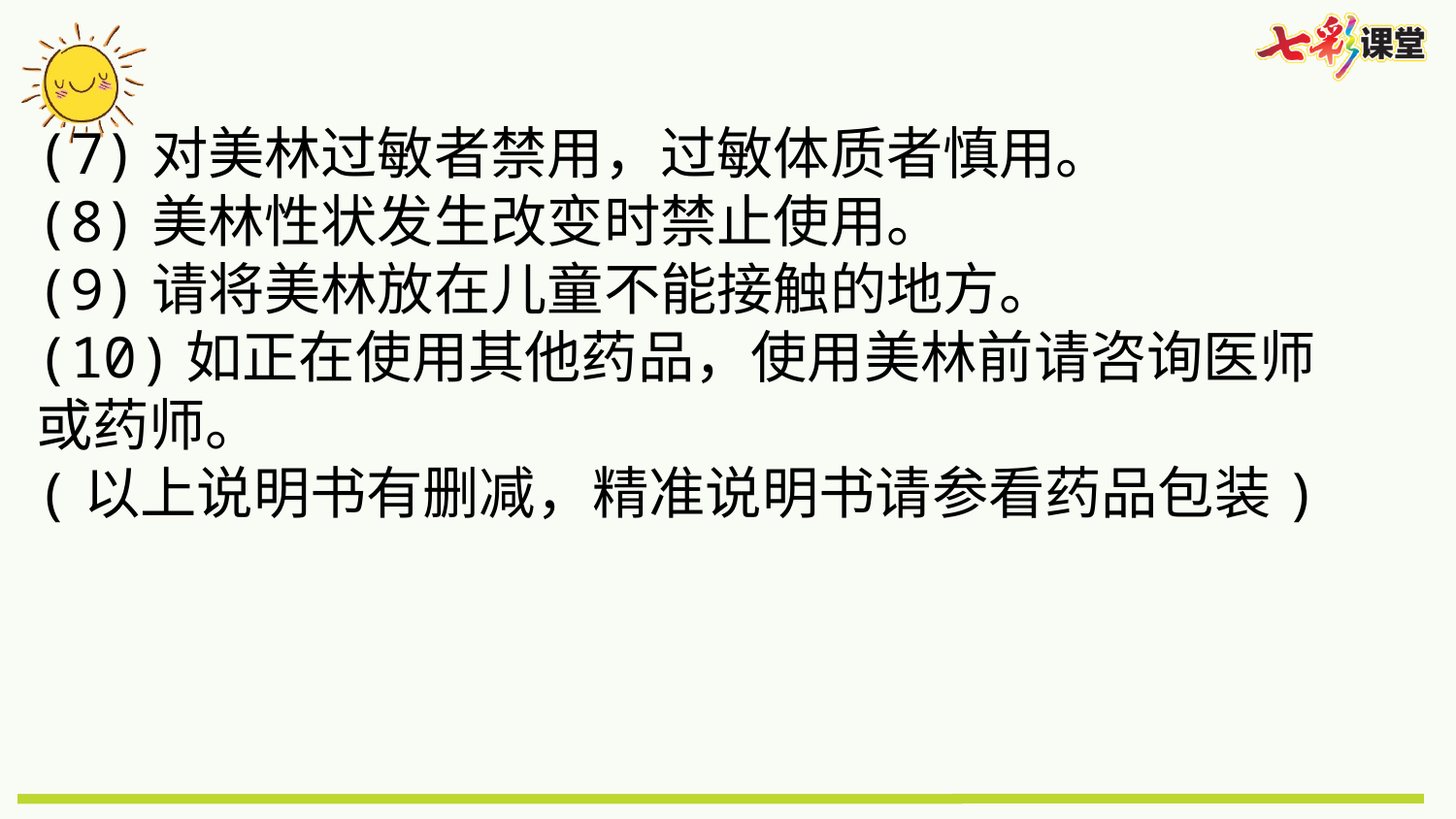

(7)对美林过敏者禁用，过敏体质者慎用。
(8)美林性状发生改变时禁止使用。
(9)请将美林放在儿童不能接触的地方。
(10)如正在使用其他药品，使用美林前请咨询医师或药师。
(以上说明书有删减，精准说明书请参看药品包装)